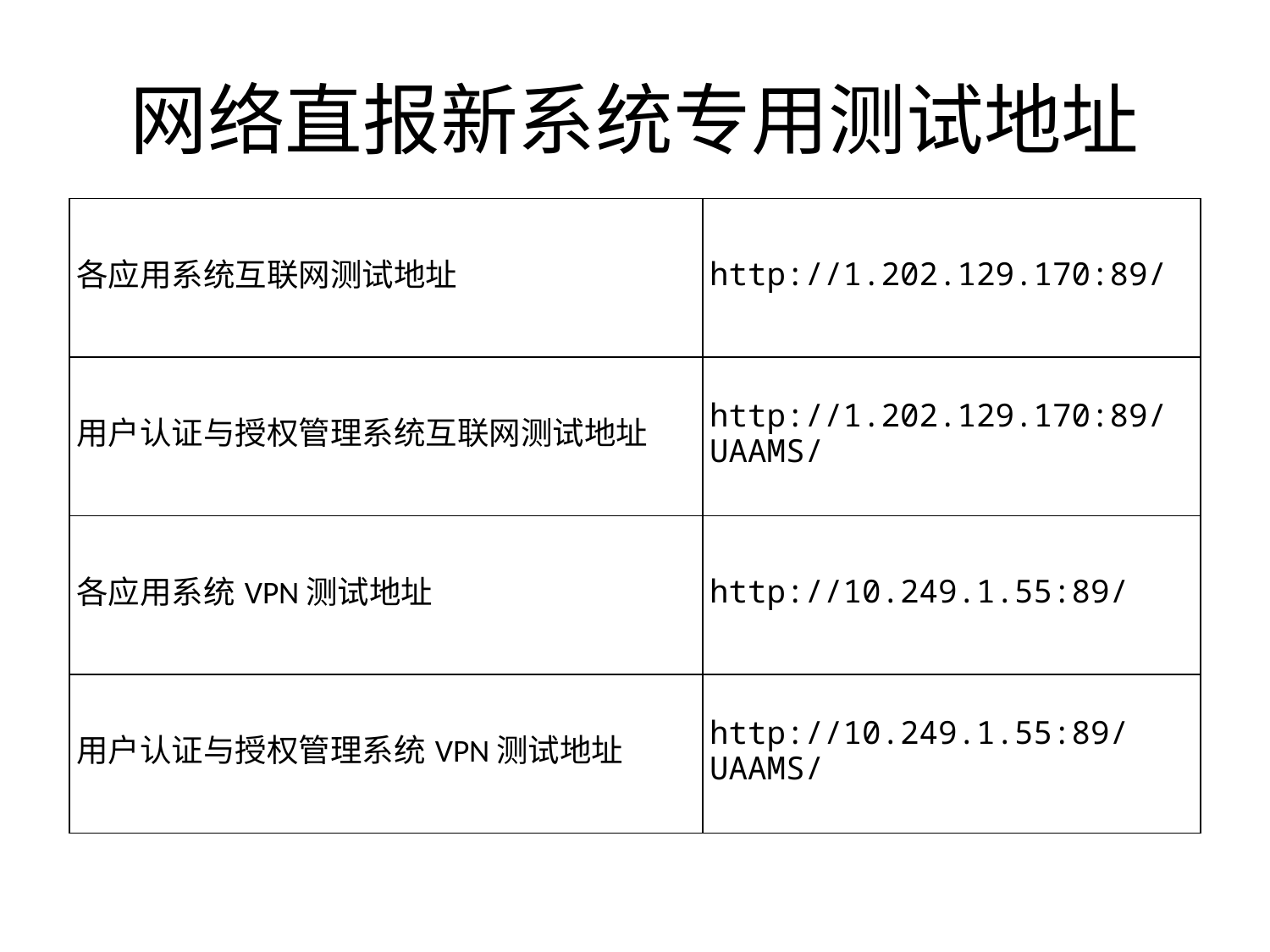

# 网络直报新系统专用测试地址
| 各应用系统互联网测试地址 | http://1.202.129.170:89/ |
| --- | --- |
| 用户认证与授权管理系统互联网测试地址 | http://1.202.129.170:89/UAAMS/ |
| 各应用系统VPN测试地址 | http://10.249.1.55:89/ |
| 用户认证与授权管理系统VPN测试地址 | http://10.249.1.55:89/UAAMS/ |